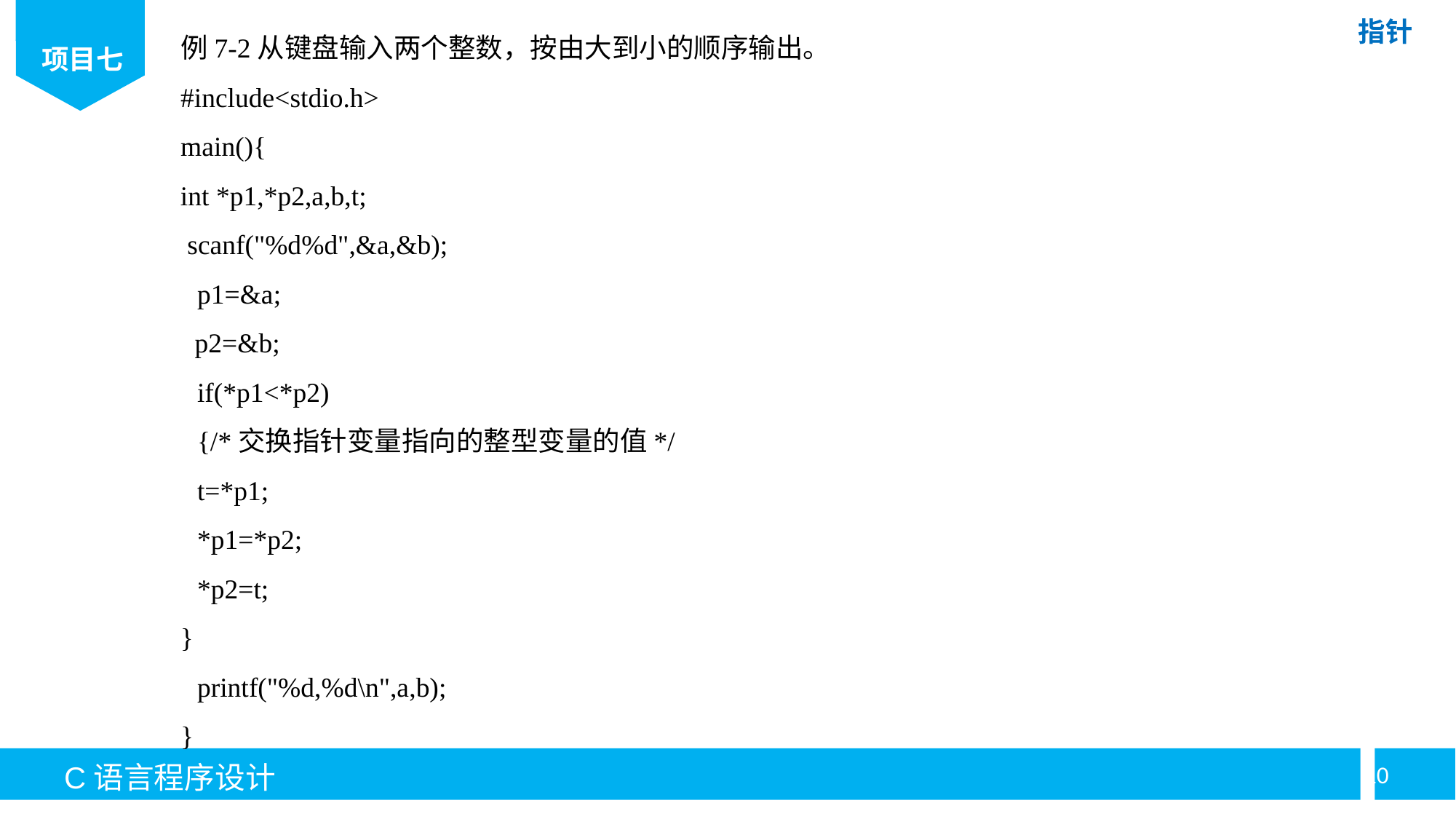

例7-2从键盘输入两个整数，按由大到小的顺序输出。
#include<stdio.h>
main(){
int *p1,*p2,a,b,t;
 scanf("%d%d",&a,&b);
p1=&a;
 p2=&b;
if(*p1<*p2)
{/*交换指针变量指向的整型变量的值*/
t=*p1;
*p1=*p2;
*p2=t;
}
printf("%d,%d\n",a,b);
}